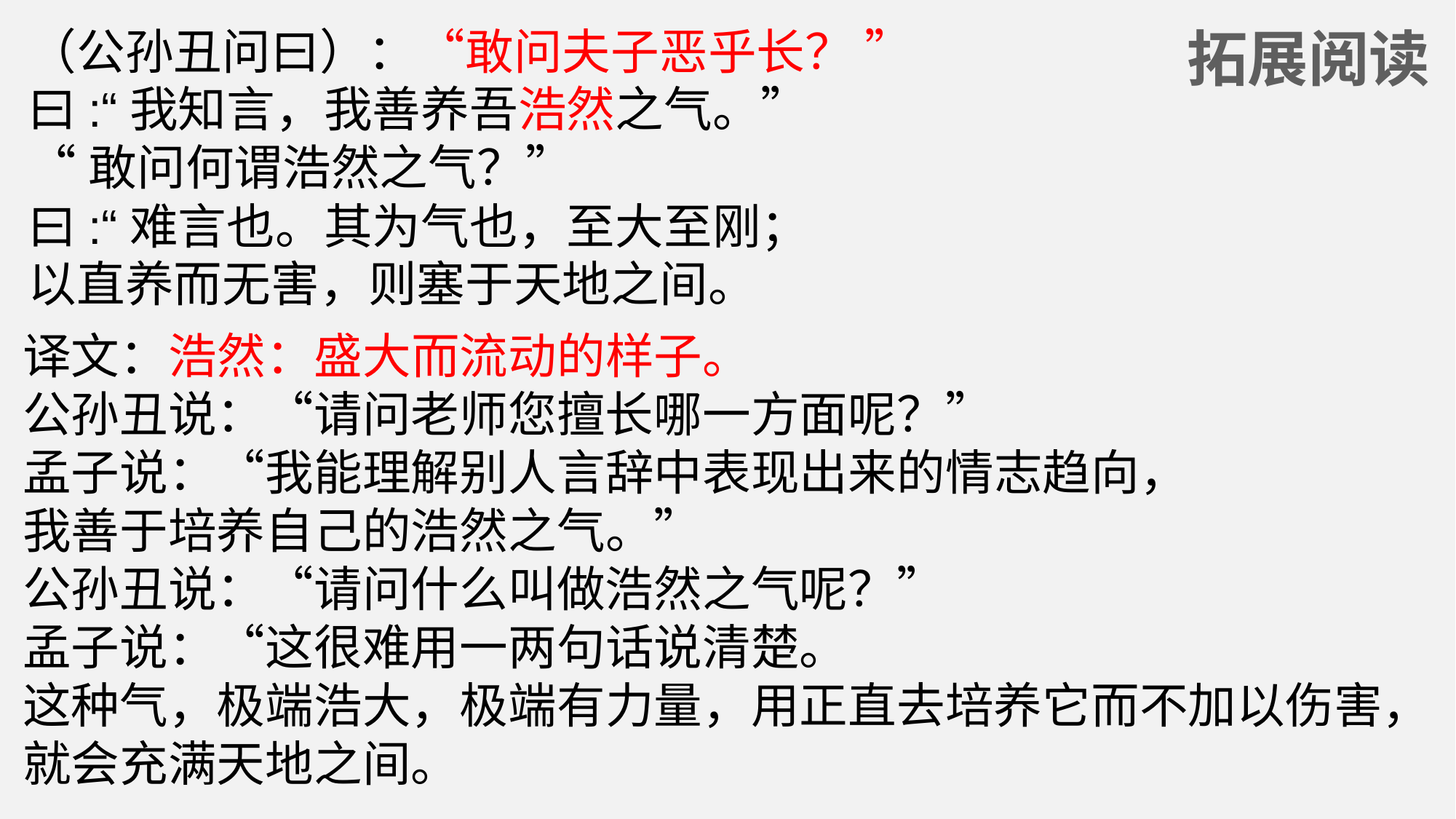

（公孙丑问曰）：“敢问夫子恶乎长？ ”
曰:“我知言，我善养吾浩然之气。”
“敢问何谓浩然之气？”
曰:“难言也。其为气也，至大至刚；
以直养而无害，则塞于天地之间。
拓展阅读
译文：浩然：盛大而流动的样子。
公孙丑说：“请问老师您擅长哪一方面呢？”
孟子说：“我能理解别人言辞中表现出来的情志趋向，
我善于培养自己的浩然之气。”
公孙丑说：“请问什么叫做浩然之气呢？”
孟子说：“这很难用一两句话说清楚。
这种气，极端浩大，极端有力量，用正直去培养它而不加以伤害，
就会充满天地之间。